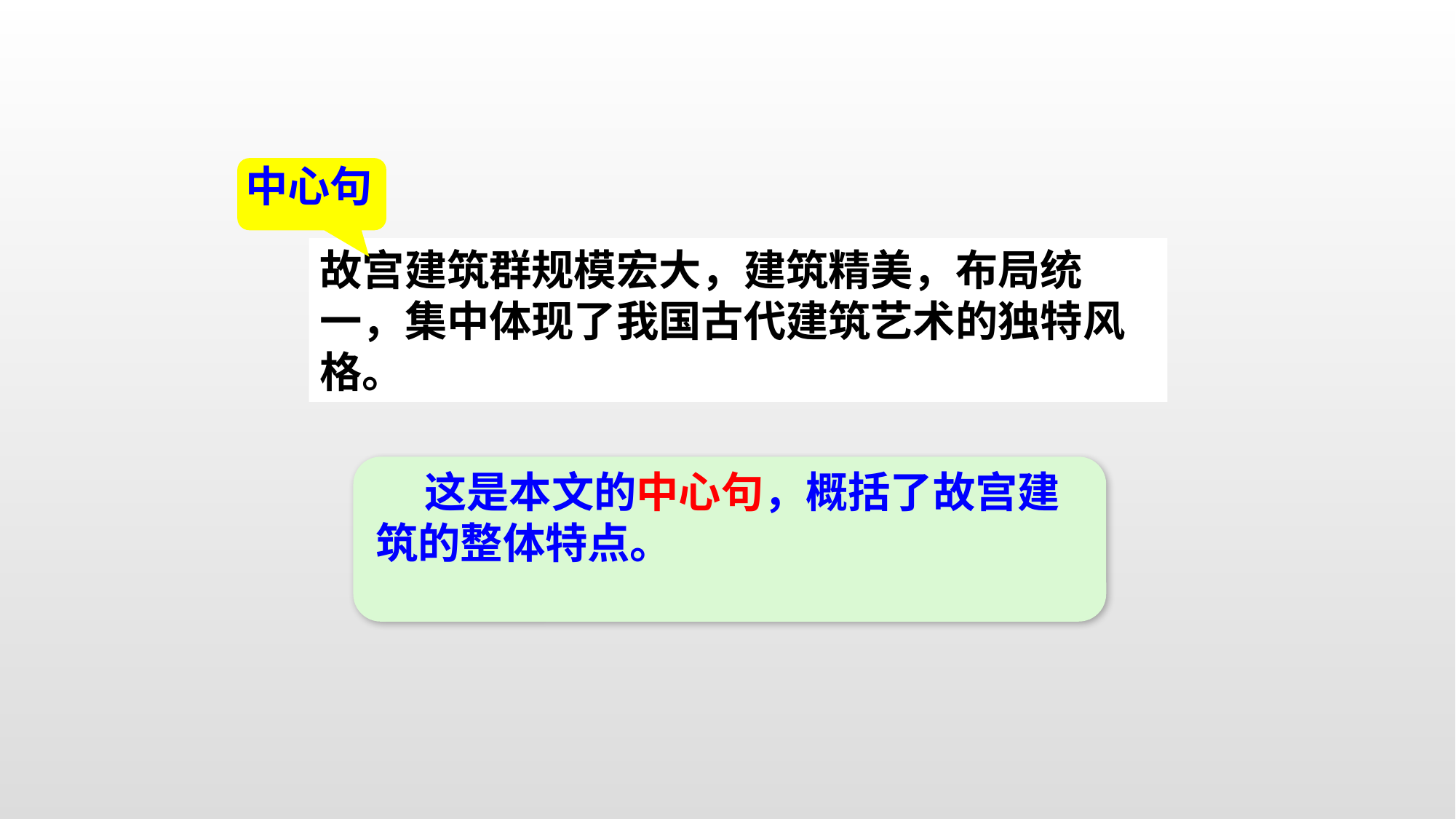

中心句

故宫建筑群规模宏大，建筑精美，布局统一，集中体现了我国古代建筑艺术的独特风格。

    这是本文的中心句，概括了故宫建筑的整体特点。